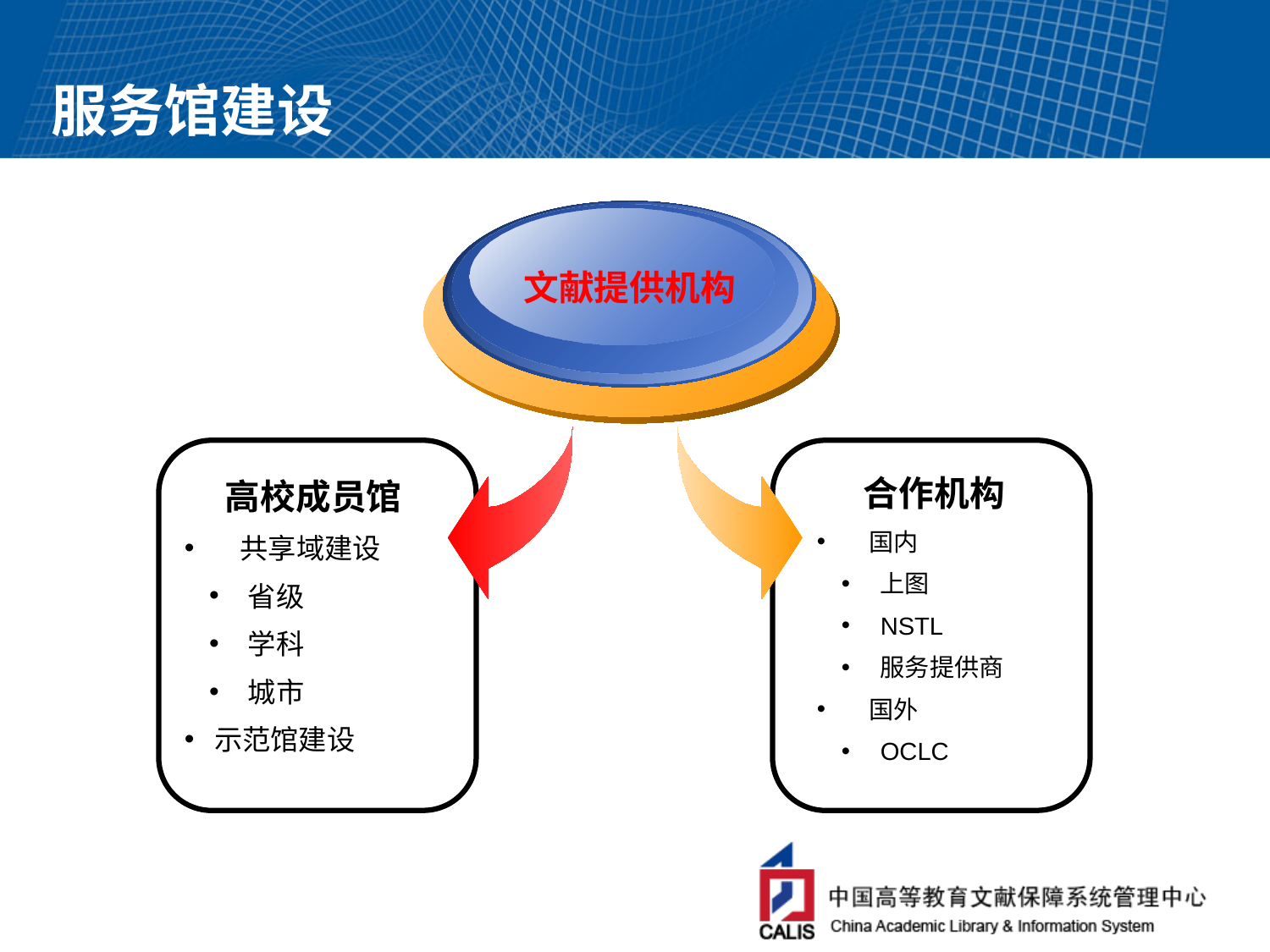

# 服务馆建设

文献提供机构

合作机构
   国内
上图
NSTL
服务提供商
   国外
OCLC
高校成员馆
   共享域建设
省级
学科
城市
示范馆建设